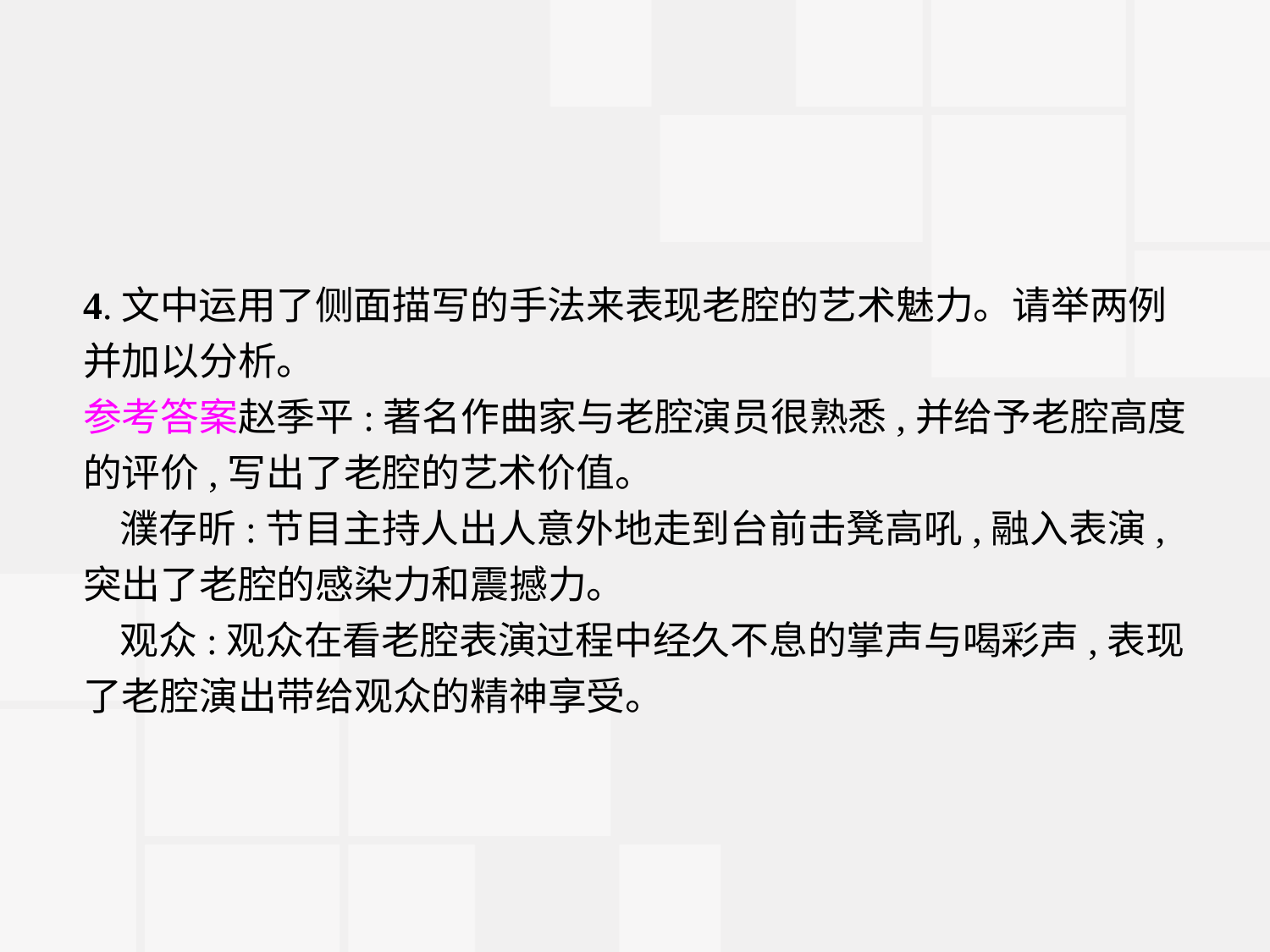

4.文中运用了侧面描写的手法来表现老腔的艺术魅力。请举两例并加以分析。
参考答案赵季平:著名作曲家与老腔演员很熟悉,并给予老腔高度的评价,写出了老腔的艺术价值。
濮存昕:节目主持人出人意外地走到台前击凳高吼,融入表演,突出了老腔的感染力和震撼力。
观众:观众在看老腔表演过程中经久不息的掌声与喝彩声,表现了老腔演出带给观众的精神享受。